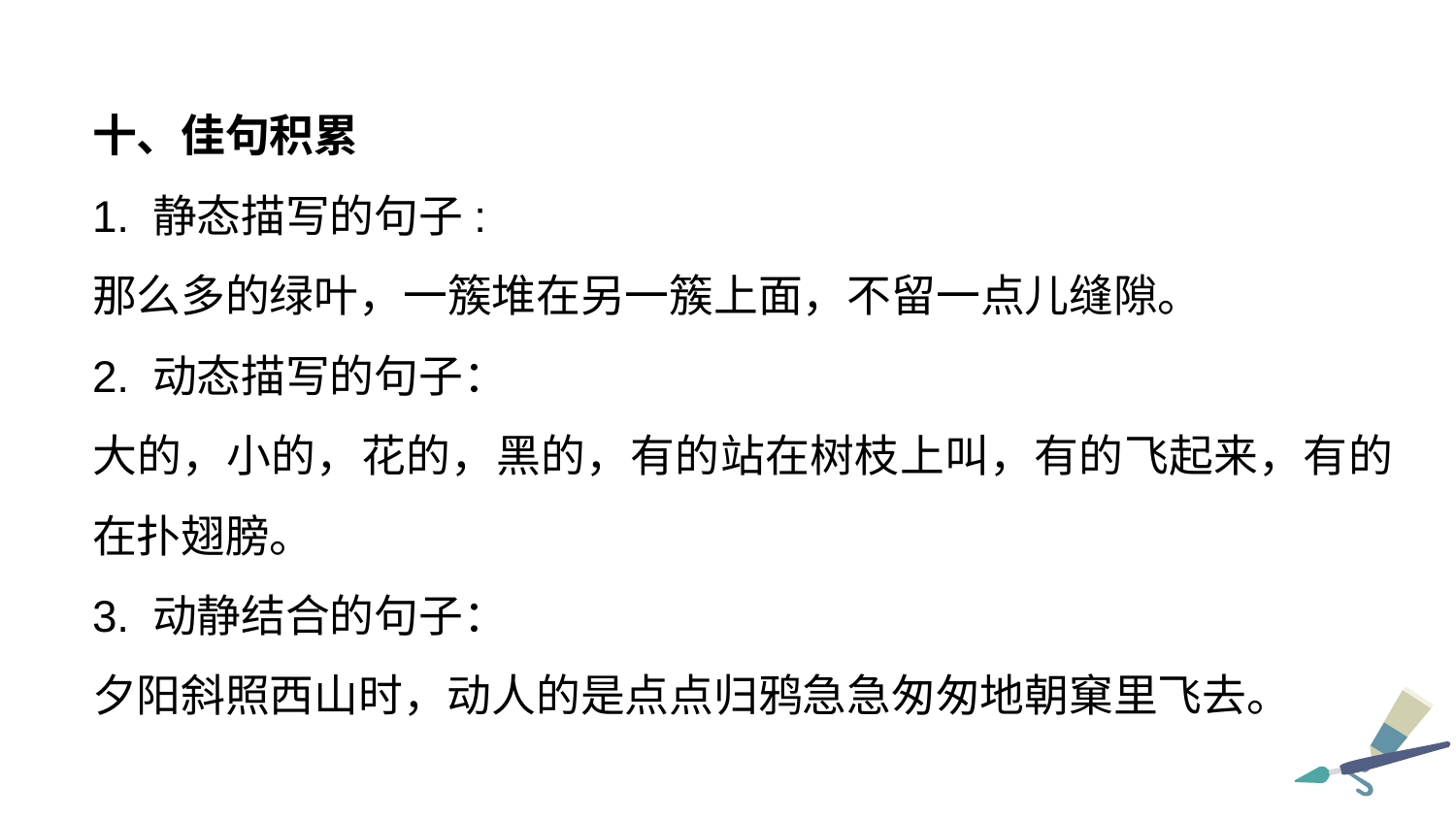

十、佳句积累
1. 静态描写的句子:
那么多的绿叶，一簇堆在另一簇上面，不留一点儿缝隙。
2. 动态描写的句子：
大的，小的，花的，黑的，有的站在树枝上叫，有的飞起来，有的在扑翅膀。
3. 动静结合的句子：
夕阳斜照西山时，动人的是点点归鸦急急匆匆地朝窠里飞去。